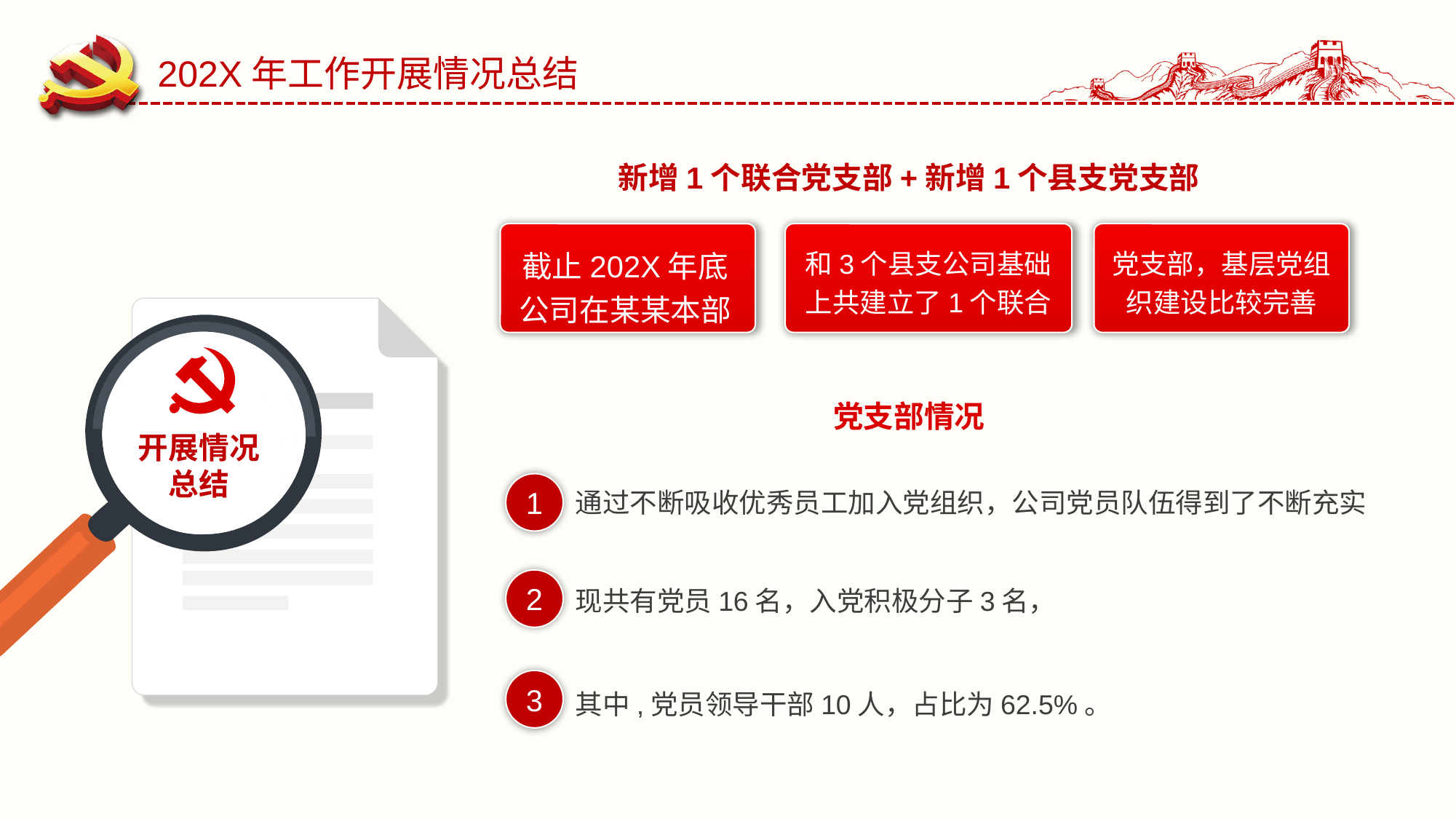

202X年工作开展情况总结
新增1个联合党支部+新增1个县支党支部

截止202X年底公司在某某本部

和3个县支公司基础上共建立了1个联合

党支部，基层党组织建设比较完善

党支部情况
开展情况总结
1
通过不断吸收优秀员工加入党组织，公司党员队伍得到了不断充实
2
现共有党员16名，入党积极分子3名，
3
其中,党员领导干部10人，占比为62.5%。